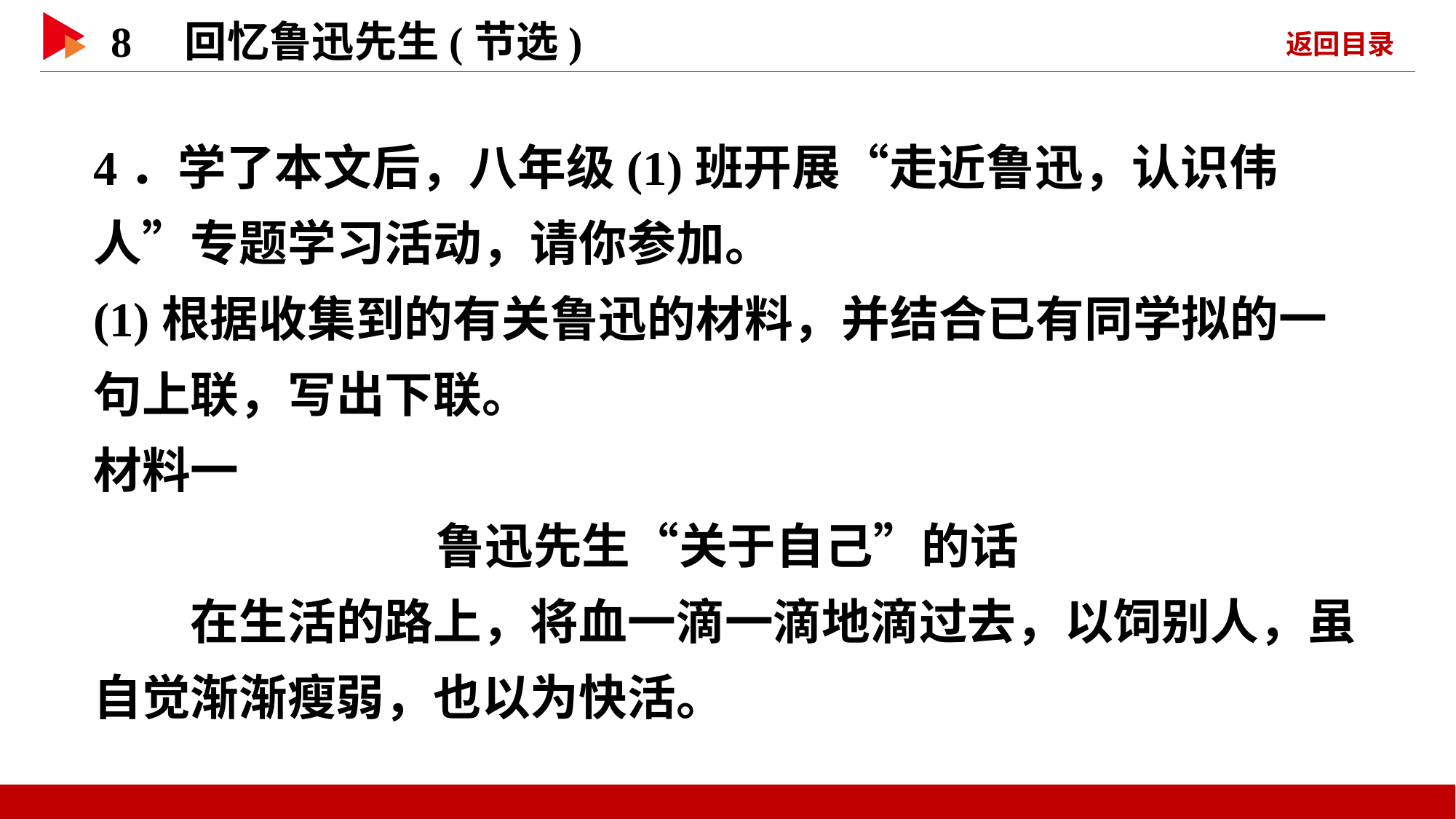

4．学了本文后，八年级(1)班开展“走近鲁迅，认识伟人”专题学习活动，请你参加。
(1)根据收集到的有关鲁迅的材料，并结合已有同学拟的一句上联，写出下联。
材料一
鲁迅先生“关于自己”的话
　　在生活的路上，将血一滴一滴地滴过去，以饲别人，虽自觉渐渐瘦弱，也以为快活。